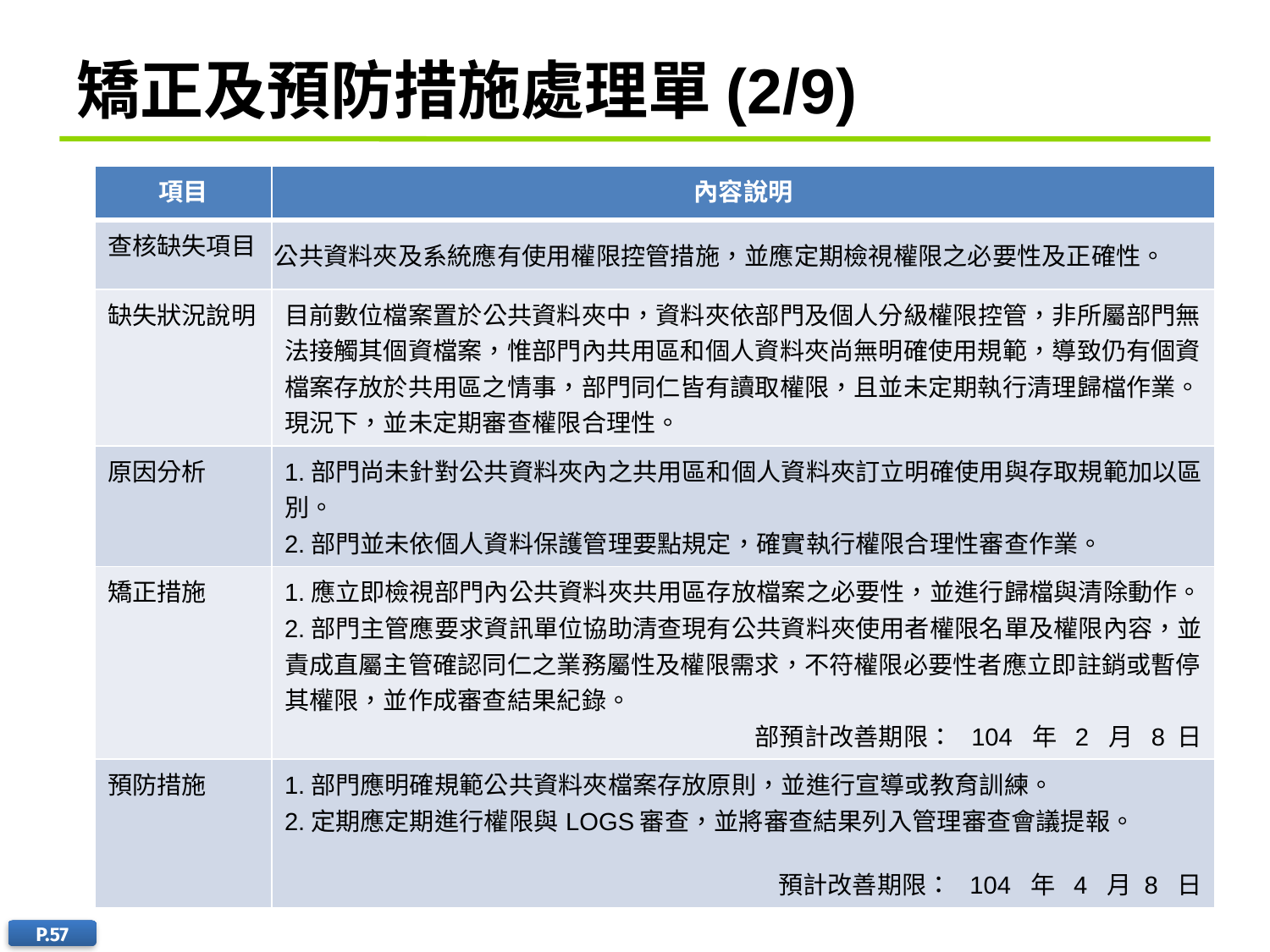

# 矯正及預防措施處理單(2/9)
| 項目 | 內容說明 |
| --- | --- |
| 查核缺失項目 | 公共資料夾及系統應有使用權限控管措施，並應定期檢視權限之必要性及正確性。 |
| 缺失狀況說明 | 目前數位檔案置於公共資料夾中，資料夾依部門及個人分級權限控管，非所屬部門無法接觸其個資檔案，惟部門內共用區和個人資料夾尚無明確使用規範，導致仍有個資檔案存放於共用區之情事，部門同仁皆有讀取權限，且並未定期執行清理歸檔作業。現況下，並未定期審查權限合理性。 |
| 原因分析 | 1.部門尚未針對公共資料夾內之共用區和個人資料夾訂立明確使用與存取規範加以區別。 2.部門並未依個人資料保護管理要點規定，確實執行權限合理性審查作業。 |
| 矯正措施 | 1.應立即檢視部門內公共資料夾共用區存放檔案之必要性，並進行歸檔與清除動作。 2.部門主管應要求資訊單位協助清查現有公共資料夾使用者權限名單及權限內容，並責成直屬主管確認同仁之業務屬性及權限需求，不符權限必要性者應立即註銷或暫停其權限，並作成審查結果紀錄。 部預計改善期限： 104 年 2 月 8 日 |
| 預防措施 | 1.部門應明確規範公共資料夾檔案存放原則，並進行宣導或教育訓練。 2.定期應定期進行權限與LOGS審查，並將審查結果列入管理審查會議提報。 預計改善期限： 104 年 4 月 8 日 |